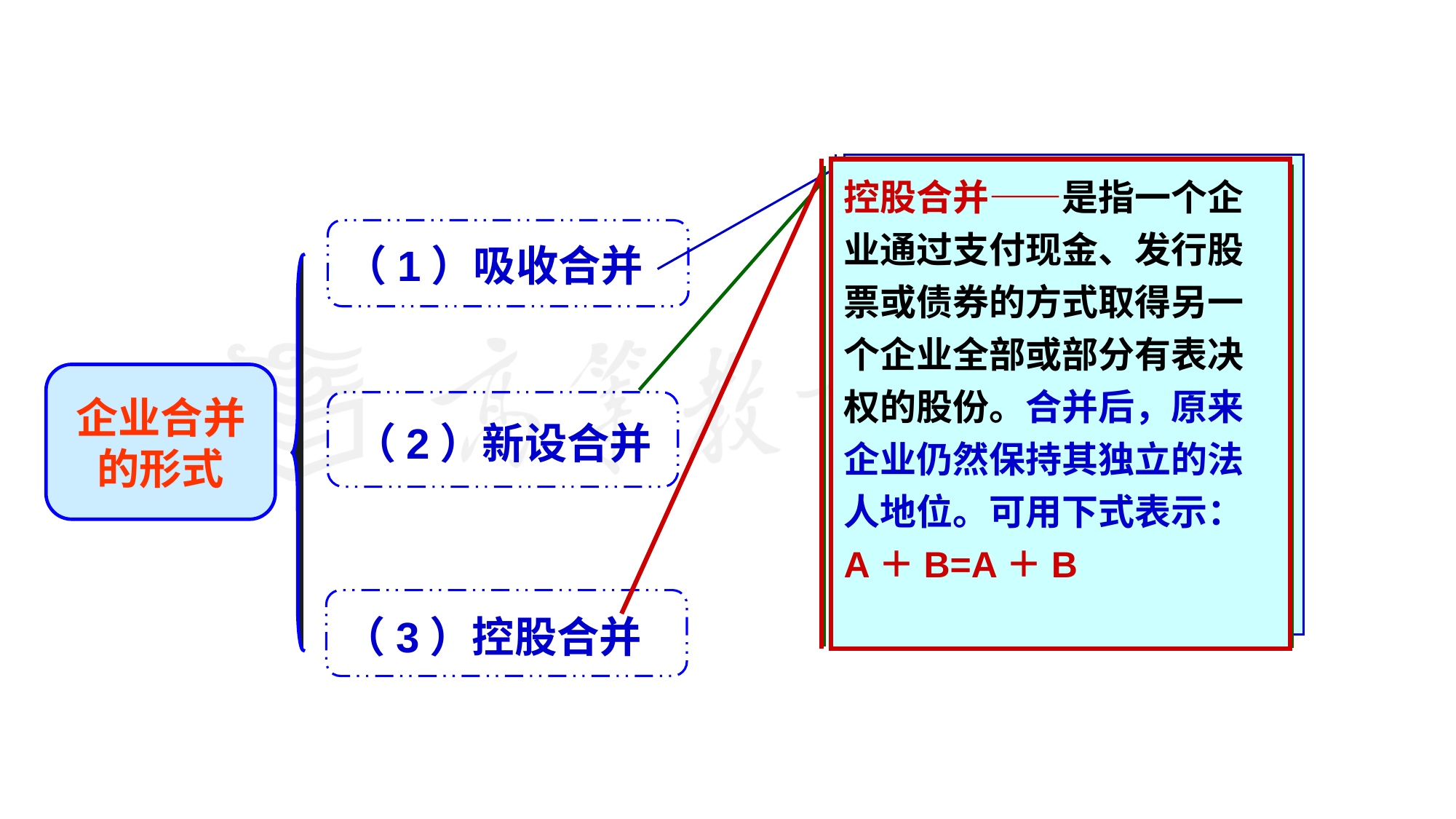

吸收合并——是指一个企业通过发行股票、支付现金或发行债券等方式取得其他一个或若干个企业。合并后仅有合并方保持原有的法律地位，被合并方丧失其原有法人资格。   可用下式表示：
A公司+B公司＝A公司
控股合并——是指一个企业通过支付现金、发行股票或债券的方式取得另一个企业全部或部分有表决权的股份。合并后，原来企业仍然保持其独立的法人地位。可用下式表示：
A＋B=A＋B
新设合并——是指两个或两个以上的企业联合成立一个新的企业，合并后，新企业作为一个法人机构而存在，原来各公司均丧失法人资格。可用下式表示：
A公司+B公司＝C公司
（1）吸收合并

企业合并
的形式
（2）新设合并
（3）控股合并